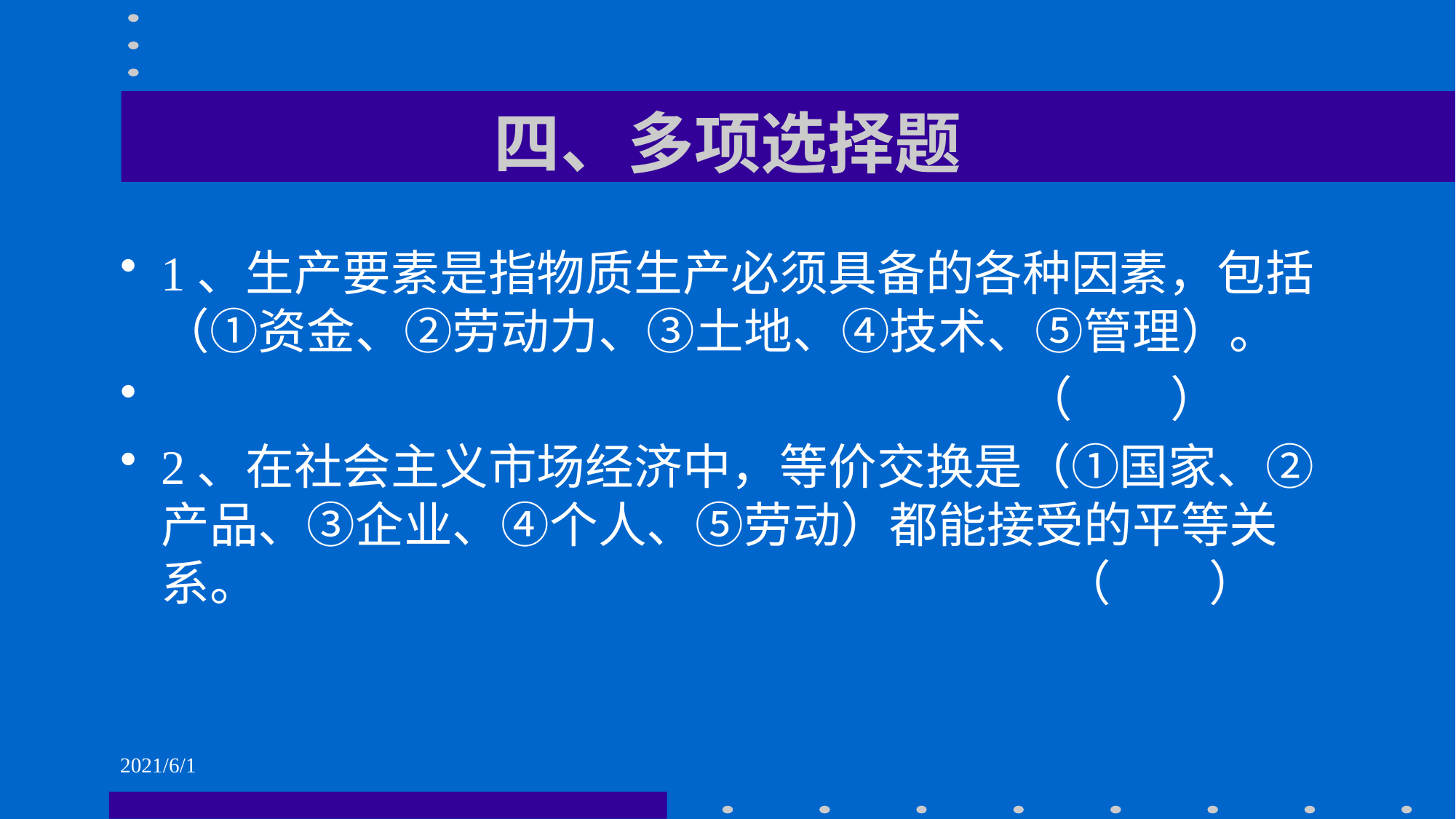

# 四、多项选择题
1、生产要素是指物质生产必须具备的各种因素，包括（①资金、②劳动力、③土地、④技术、⑤管理）。
                                                                              （         ）
2、在社会主义市场经济中，等价交换是（①国家、②产品、③企业、④个人、⑤劳动）都能接受的平等关系。                                                                          （         ）
2021/6/1